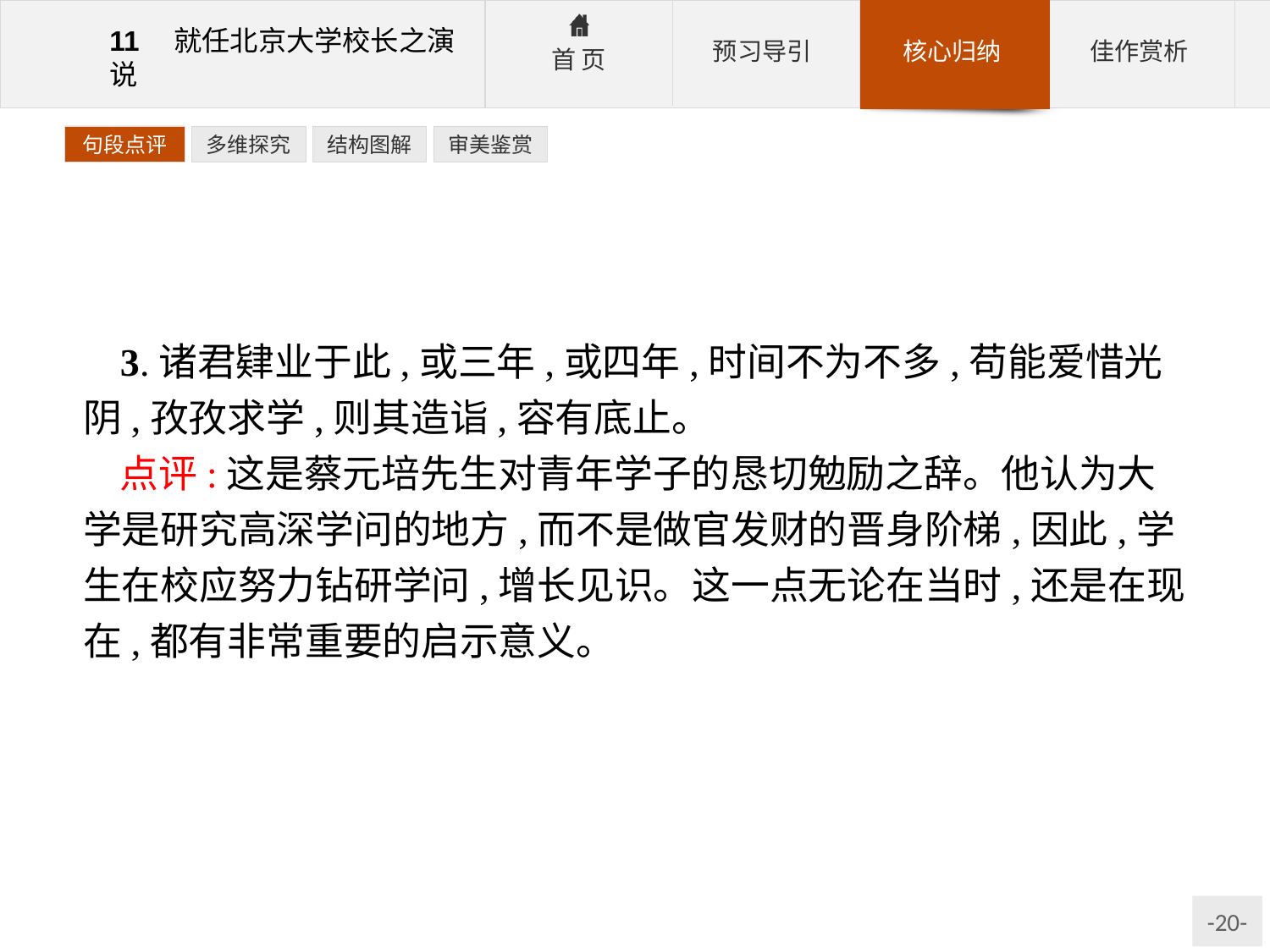

句段点评
多维探究
结构图解
审美鉴赏
3.诸君肄业于此,或三年,或四年,时间不为不多,苟能爱惜光阴,孜孜求学,则其造诣,容有底止。
点评:这是蔡元培先生对青年学子的恳切勉励之辞。他认为大学是研究高深学问的地方,而不是做官发财的晋身阶梯,因此,学生在校应努力钻研学问,增长见识。这一点无论在当时,还是在现在,都有非常重要的启示意义。